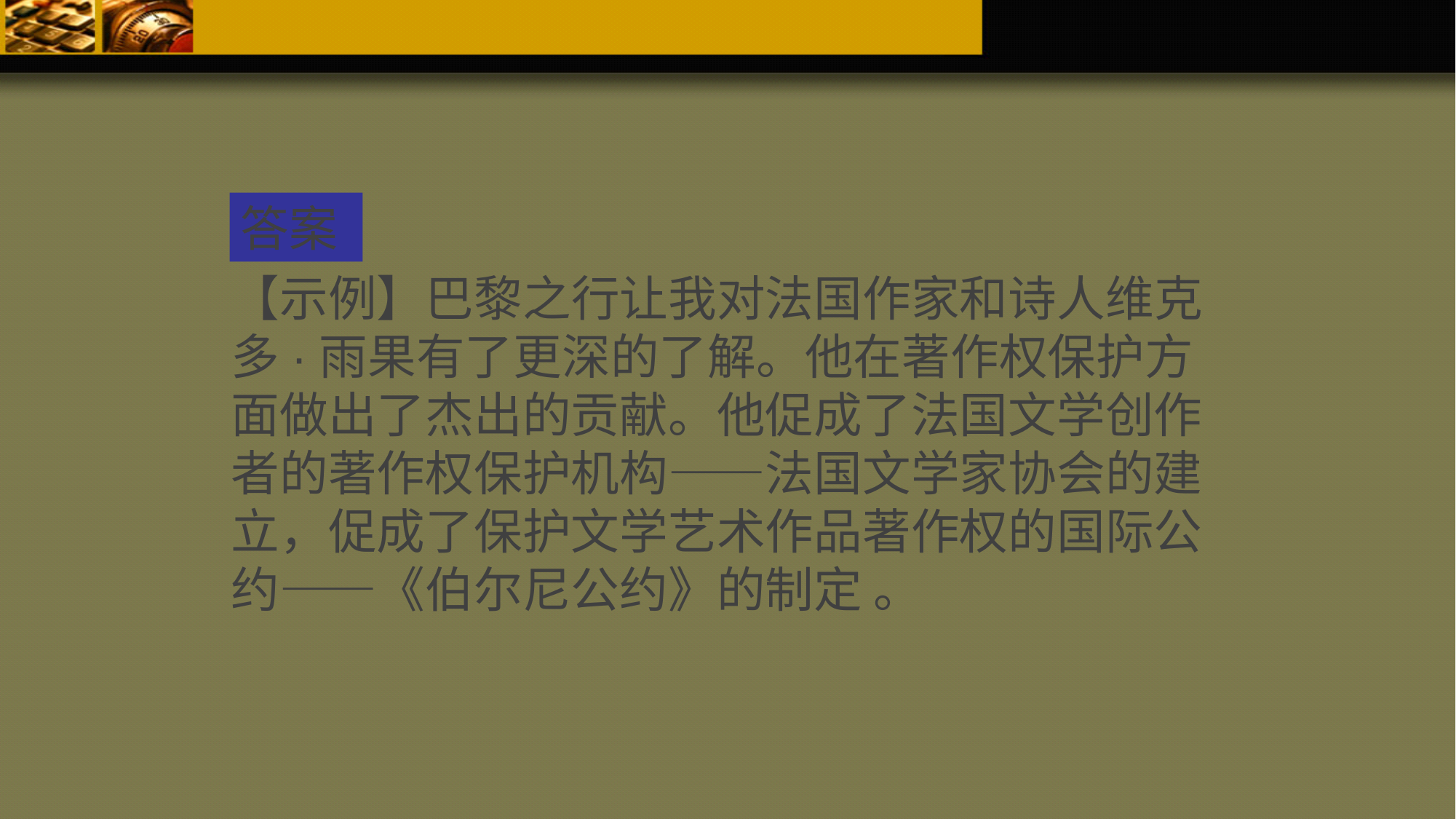

答案
【示例】巴黎之行让我对法国作家和诗人维克多·雨果有了更深的了解。他在著作权保护方面做出了杰出的贡献。他促成了法国文学创作者的著作权保护机构——法国文学家协会的建立，促成了保护文学艺术作品著作权的国际公约——《伯尔尼公约》的制定 。